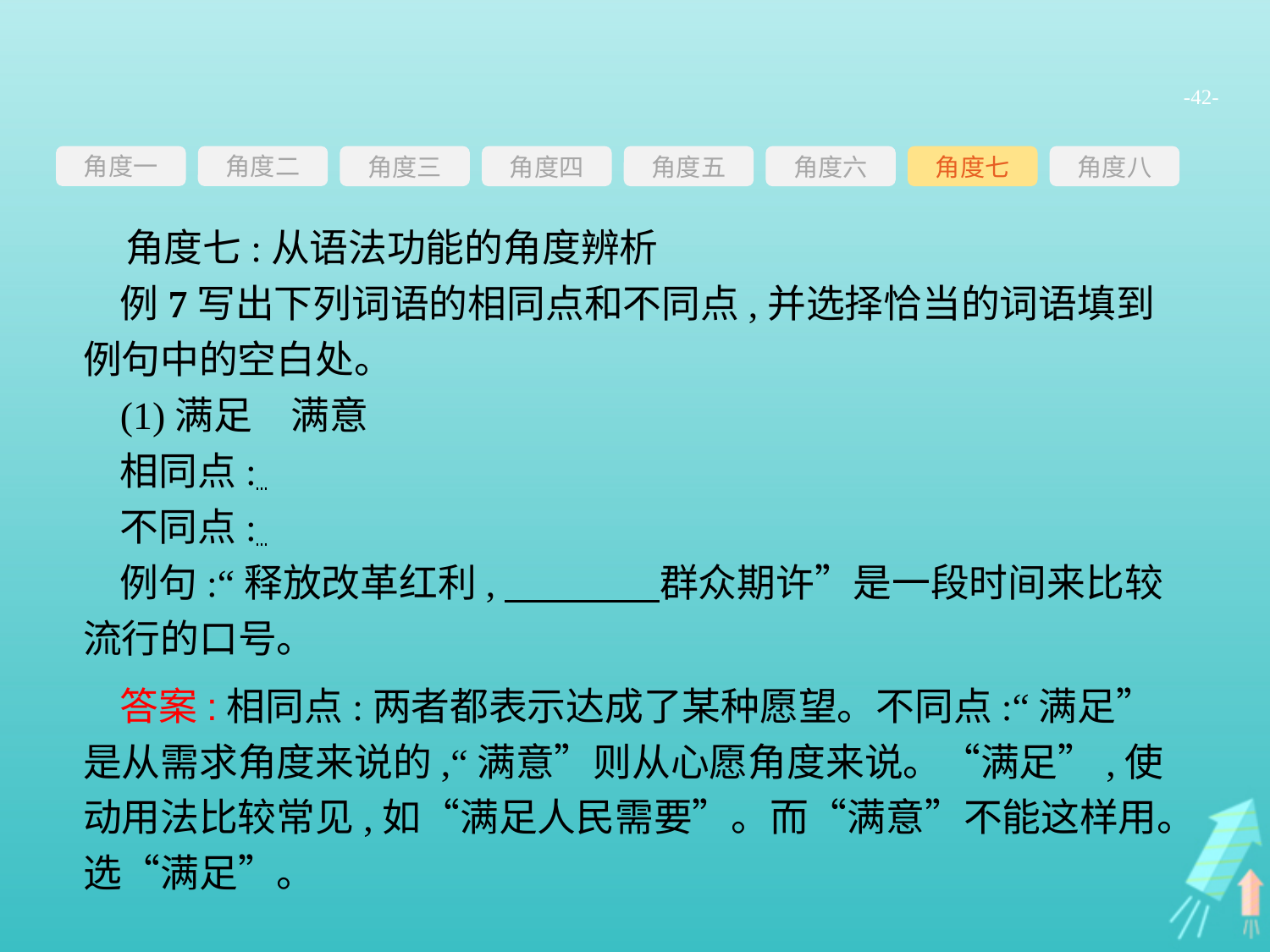

-42-
角度一
角度三
角度四
角度五
角度六
角度七
角度八
角度二
角度七:从语法功能的角度辨析
例7写出下列词语的相同点和不同点,并选择恰当的词语填到例句中的空白处。
(1)满足　满意
相同点:
不同点:
例句:“释放改革红利,　　　　群众期许”是一段时间来比较流行的口号。
答案:相同点:两者都表示达成了某种愿望。不同点:“满足”是从需求角度来说的,“满意”则从心愿角度来说。“满足”,使动用法比较常见,如“满足人民需要”。而“满意”不能这样用。选“满足”。